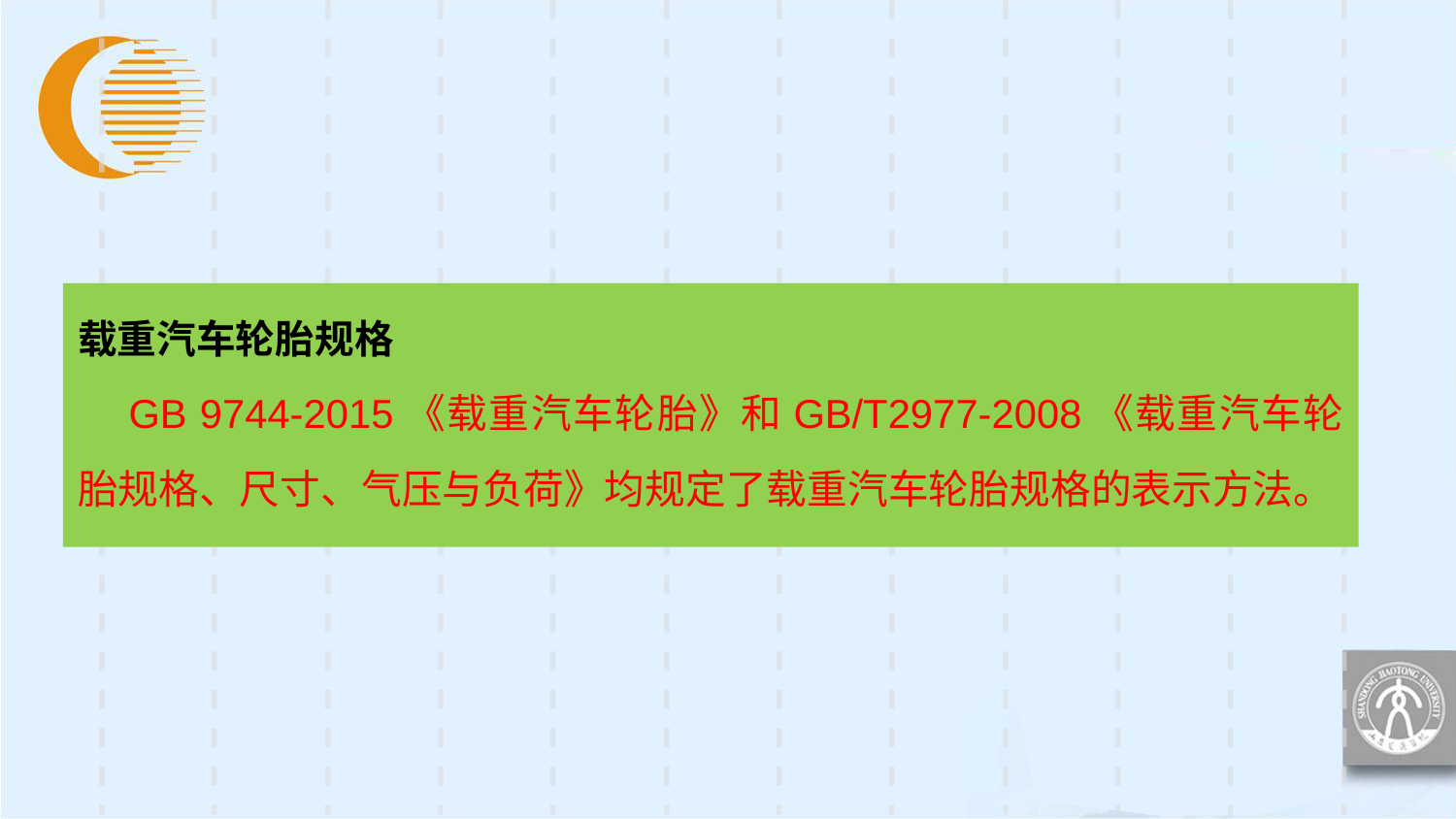

载重汽车轮胎规格
    GB 9744-2015《载重汽车轮胎》和GB/T2977-2008《载重汽车轮胎规格、尺寸、气压与负荷》均规定了载重汽车轮胎规格的表示方法。